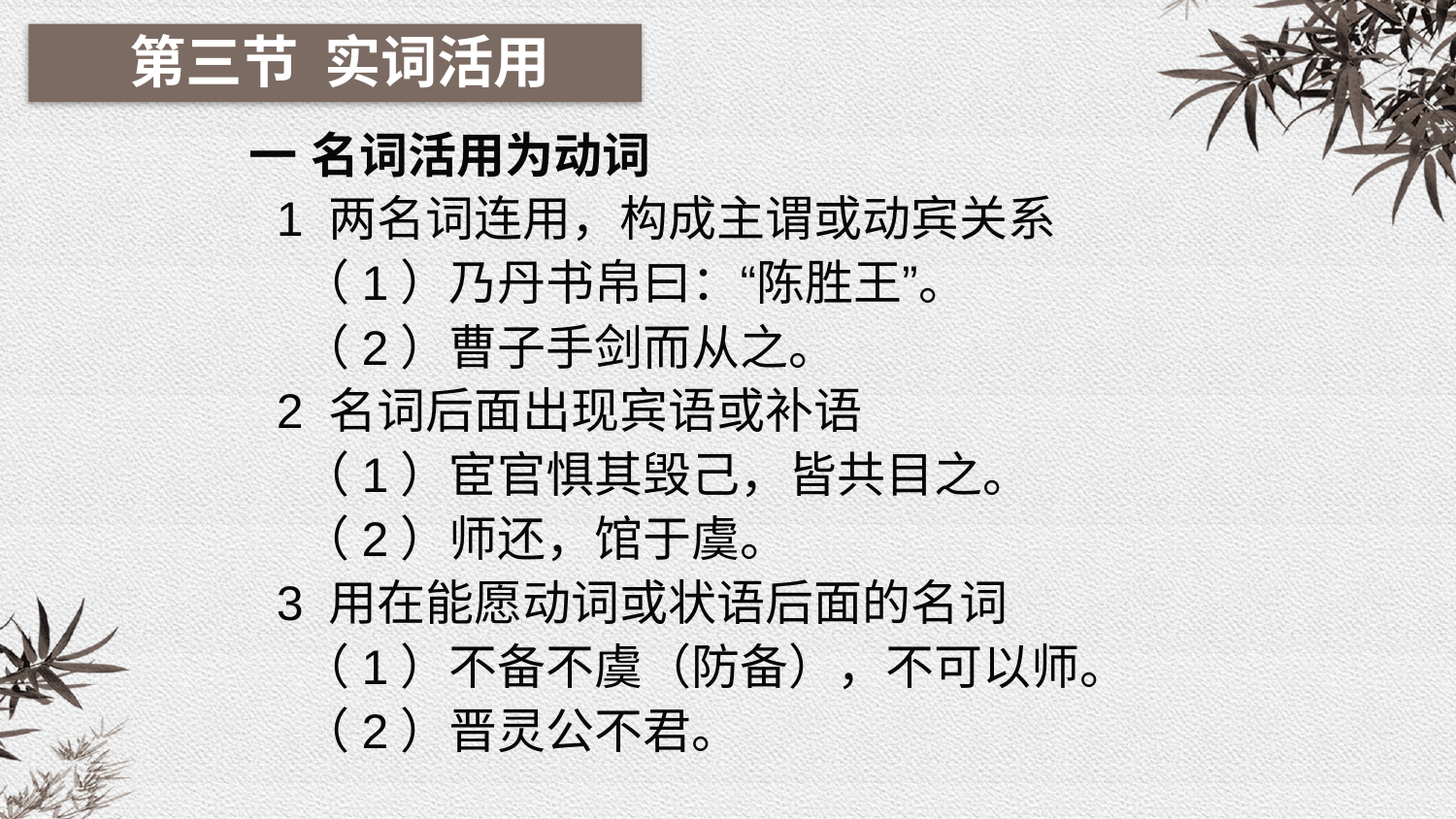

第三节  实词活用

一 名词活用为动词
  1 两名词连用，构成主谓或动宾关系
   （1）乃丹书帛曰：“陈胜王”。
   （2）曹子手剑而从之。
  2 名词后面出现宾语或补语
   （1）宦官惧其毁己，皆共目之。
   （2）师还，馆于虞。
  3 用在能愿动词或状语后面的名词
   （1）不备不虞（防备），不可以师。
   （2）晋灵公不君。